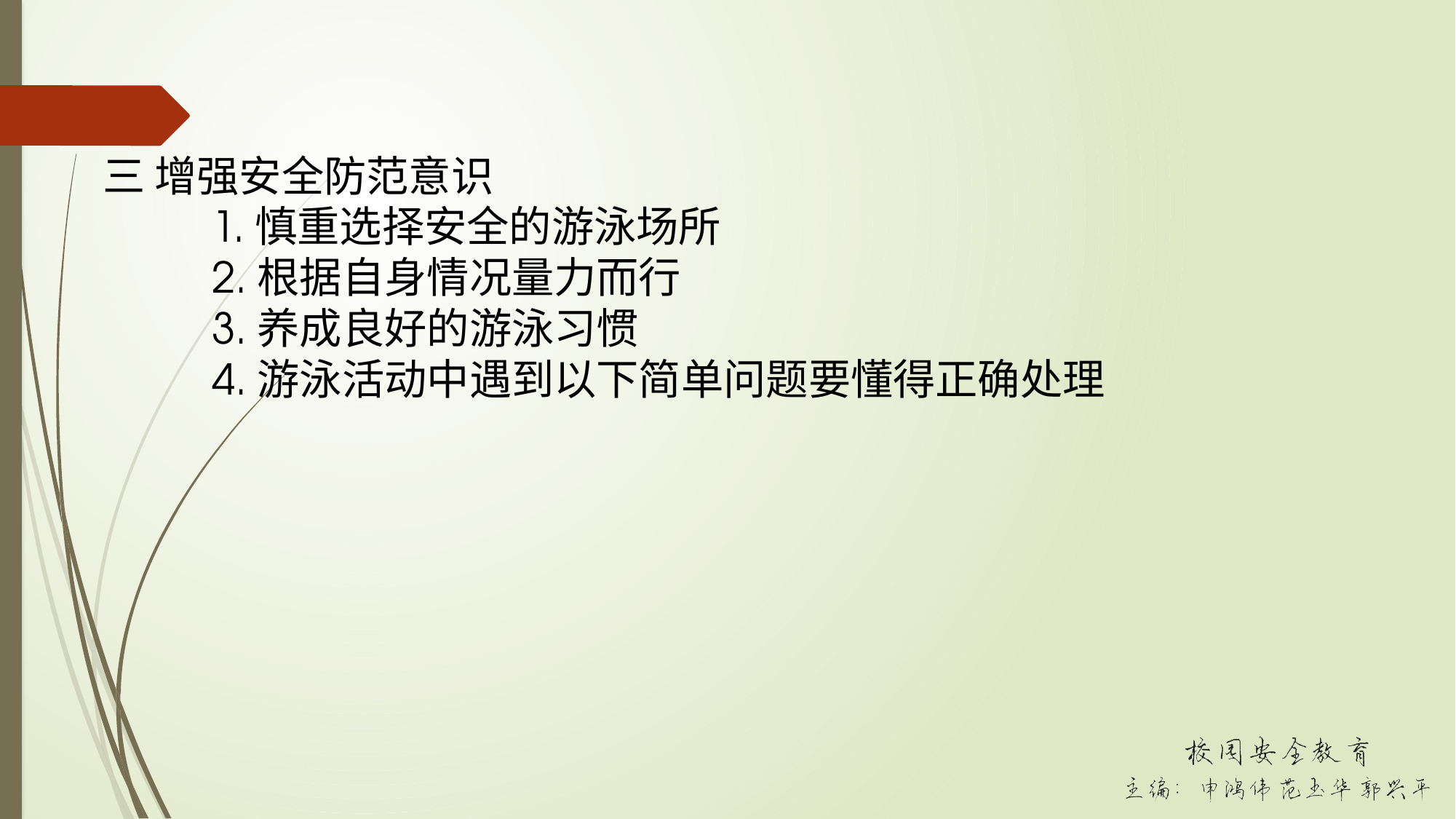

三 增强安全防范意识
	1.慎重选择安全的游泳场所
	2.根据自身情况量力而行
	3.养成良好的游泳习惯
	4.游泳活动中遇到以下简单问题要懂得正确处理